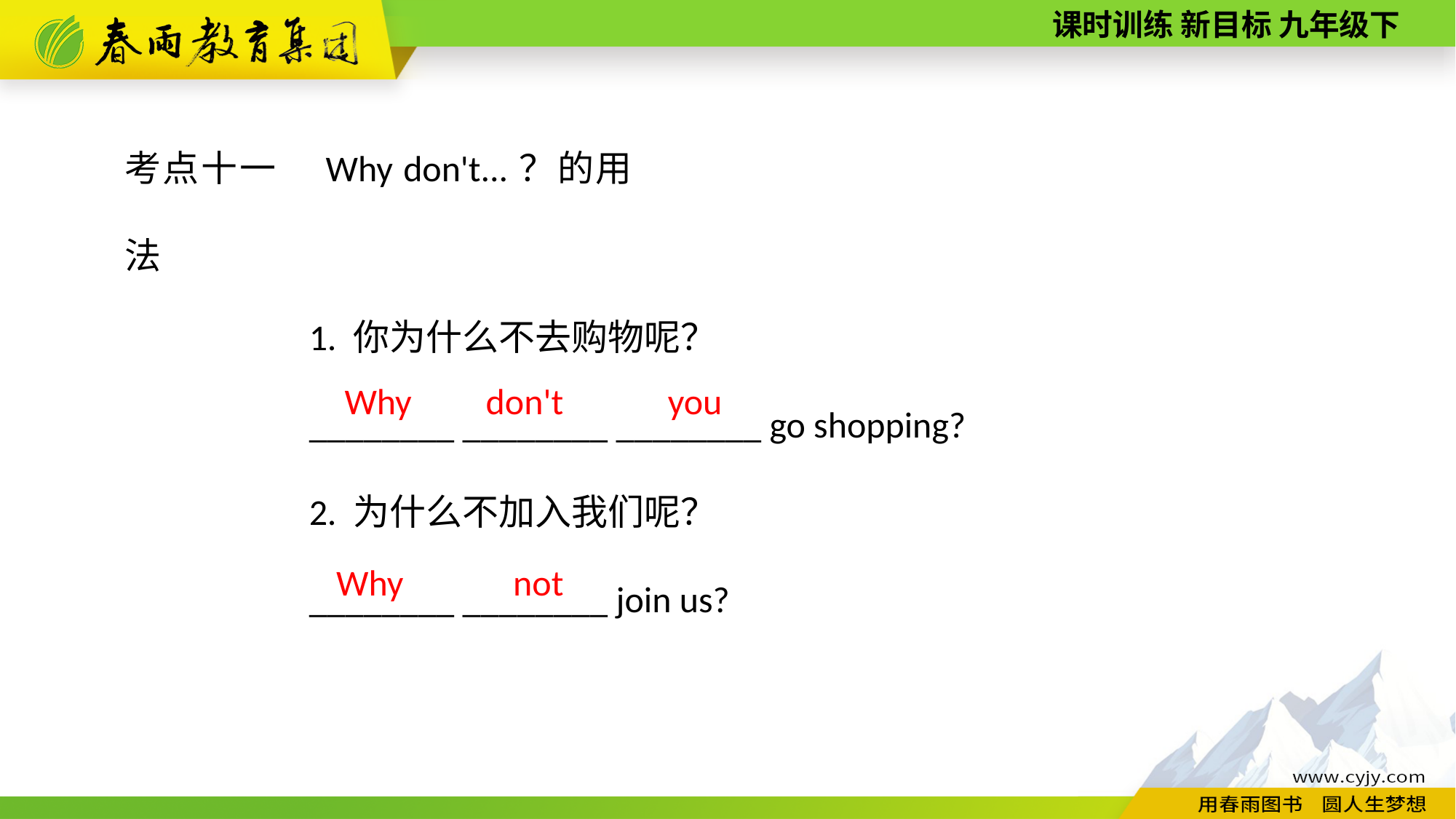

考点十一　Why don't...？的用法
1. 你为什么不去购物呢？
________ ________ ________ go shopping?
2. 为什么不加入我们呢？
________ ________ join us?
Why
don't
you
not
Why